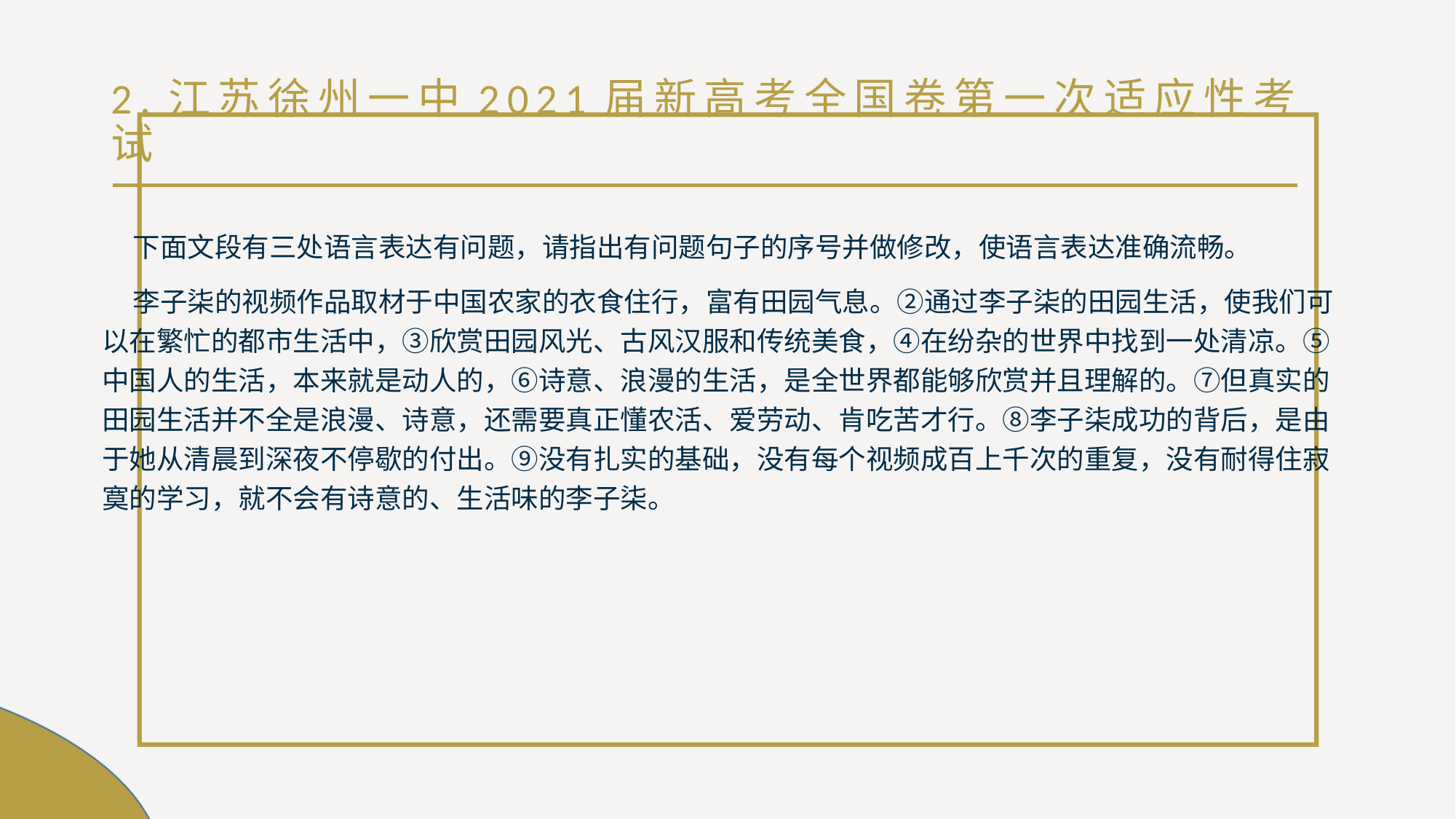

# 2.江苏徐州一中2021届新高考全国卷第一次适应性考试
    下面文段有三处语言表达有问题，请指出有问题句子的序号并做修改，使语言表达准确流畅。
    李子柒的视频作品取材于中国农家的衣食住行，富有田园气息。②通过李子柒的田园生活，使我们可以在繁忙的都市生活中，③欣赏田园风光、古风汉服和传统美食，④在纷杂的世界中找到一处清凉。⑤中国人的生活，本来就是动人的，⑥诗意、浪漫的生活，是全世界都能够欣赏并且理解的。⑦但真实的田园生活并不全是浪漫、诗意，还需要真正懂农活、爱劳动、肯吃苦才行。⑧李子柒成功的背后，是由于她从清晨到深夜不停歇的付出。⑨没有扎实的基础，没有每个视频成百上千次的重复，没有耐得住寂寞的学习，就不会有诗意的、生活味的李子柒。